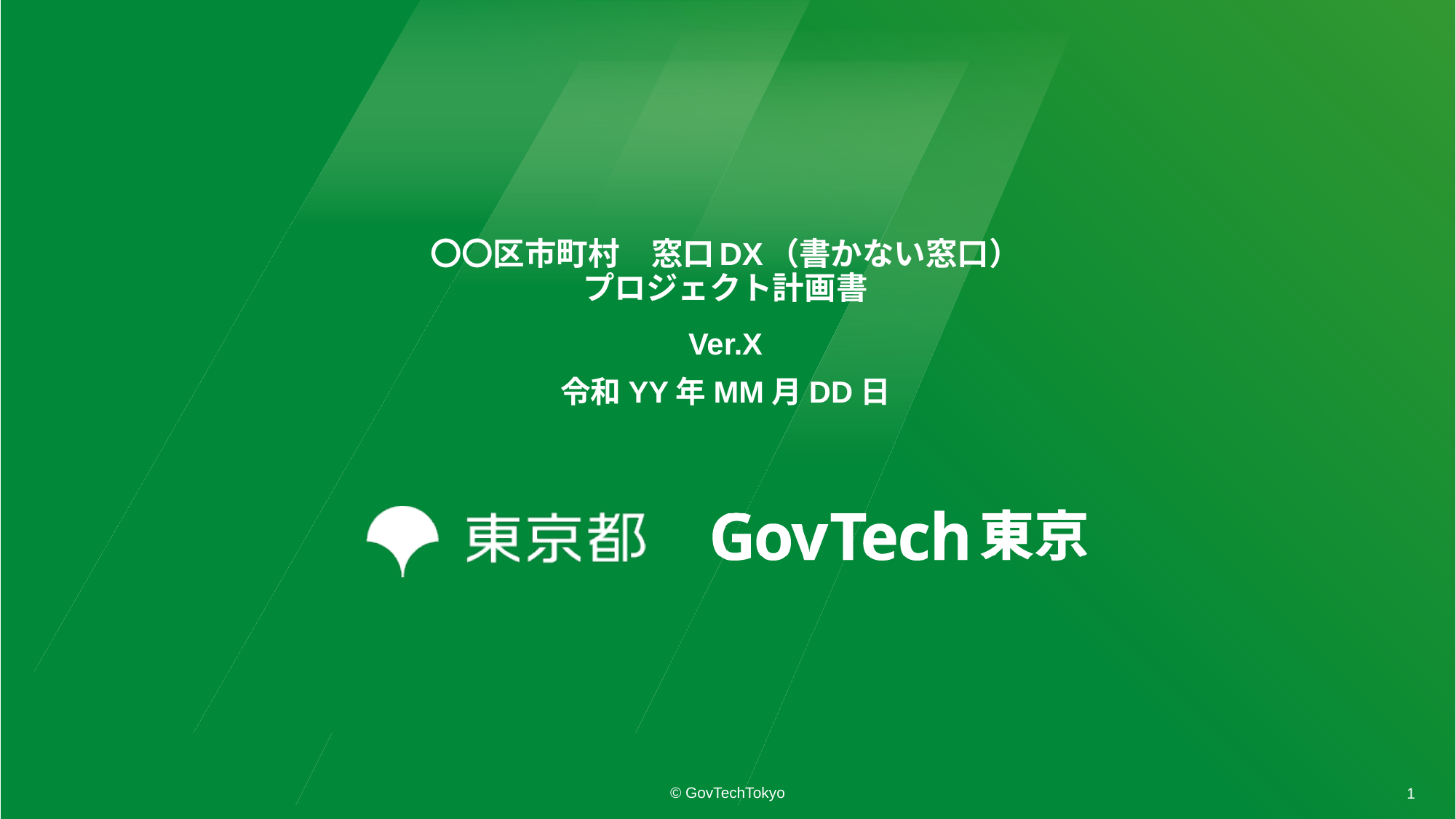

# 〇〇区市町村　窓口DX（書かない窓口） プロジェクト計画書
Ver.X
令和YY年MM月DD日
© GovTechTokyo
1